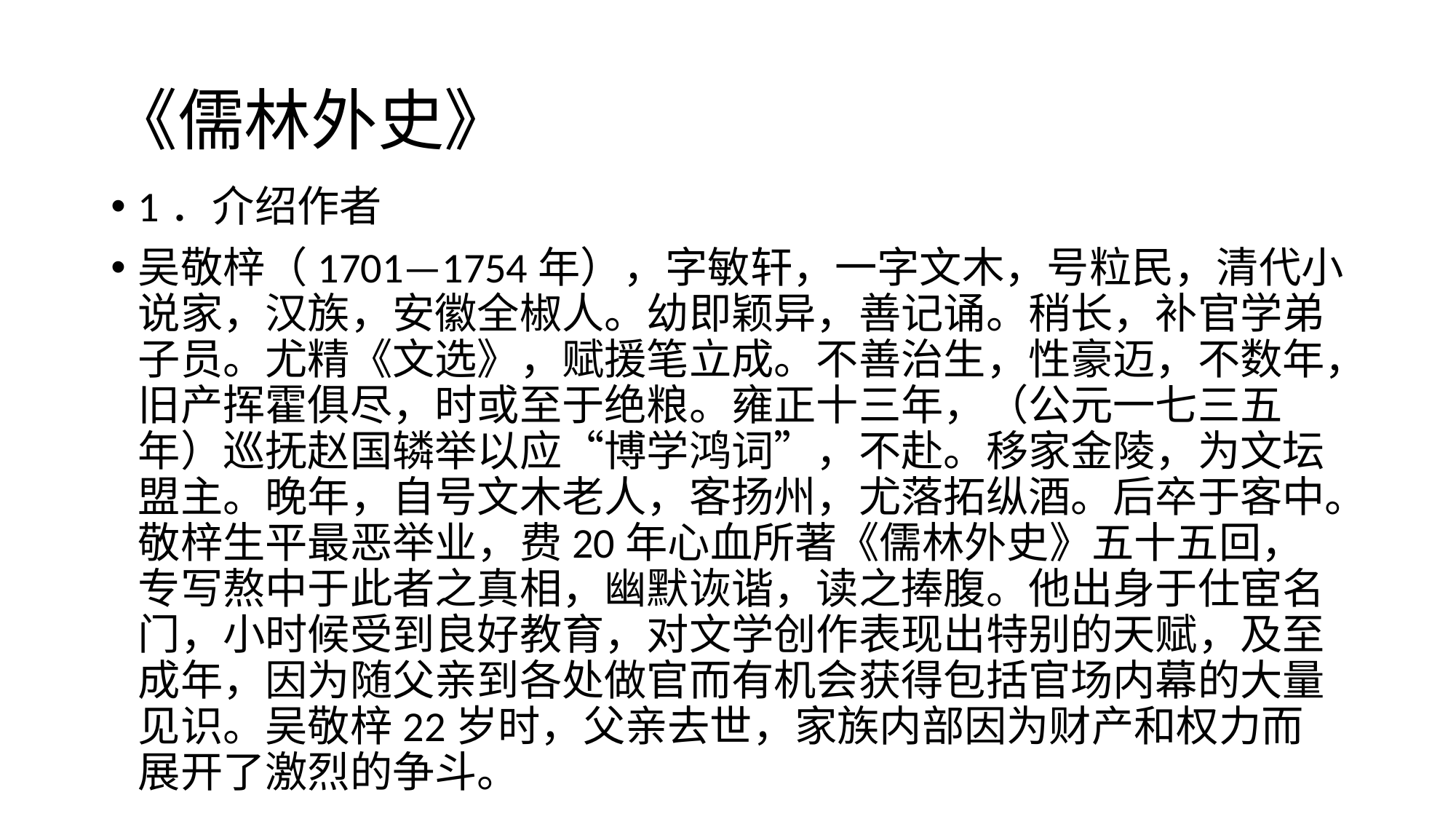

# 《儒林外史》
1．介绍作者
吴敬梓（1701—1754年），字敏轩，一字文木，号粒民，清代小说家，汉族，安徽全椒人。幼即颖异，善记诵。稍长，补官学弟子员。尤精《文选》，赋援笔立成。不善治生，性豪迈，不数年，旧产挥霍俱尽，时或至于绝粮。雍正十三年，（公元一七三五年）巡抚赵国辚举以应“博学鸿词”，不赴。移家金陵，为文坛盟主。晚年，自号文木老人，客扬州，尤落拓纵酒。后卒于客中。敬梓生平最恶举业，费20年心血所著《儒林外史》五十五回，专写熬中于此者之真相，幽默诙谐，读之捧腹。他出身于仕宦名门，小时候受到良好教育，对文学创作表现出特别的天赋，及至成年，因为随父亲到各处做官而有机会获得包括官场内幕的大量见识。吴敬梓22岁时，父亲去世，家族内部因为财产和权力而展开了激烈的争斗。